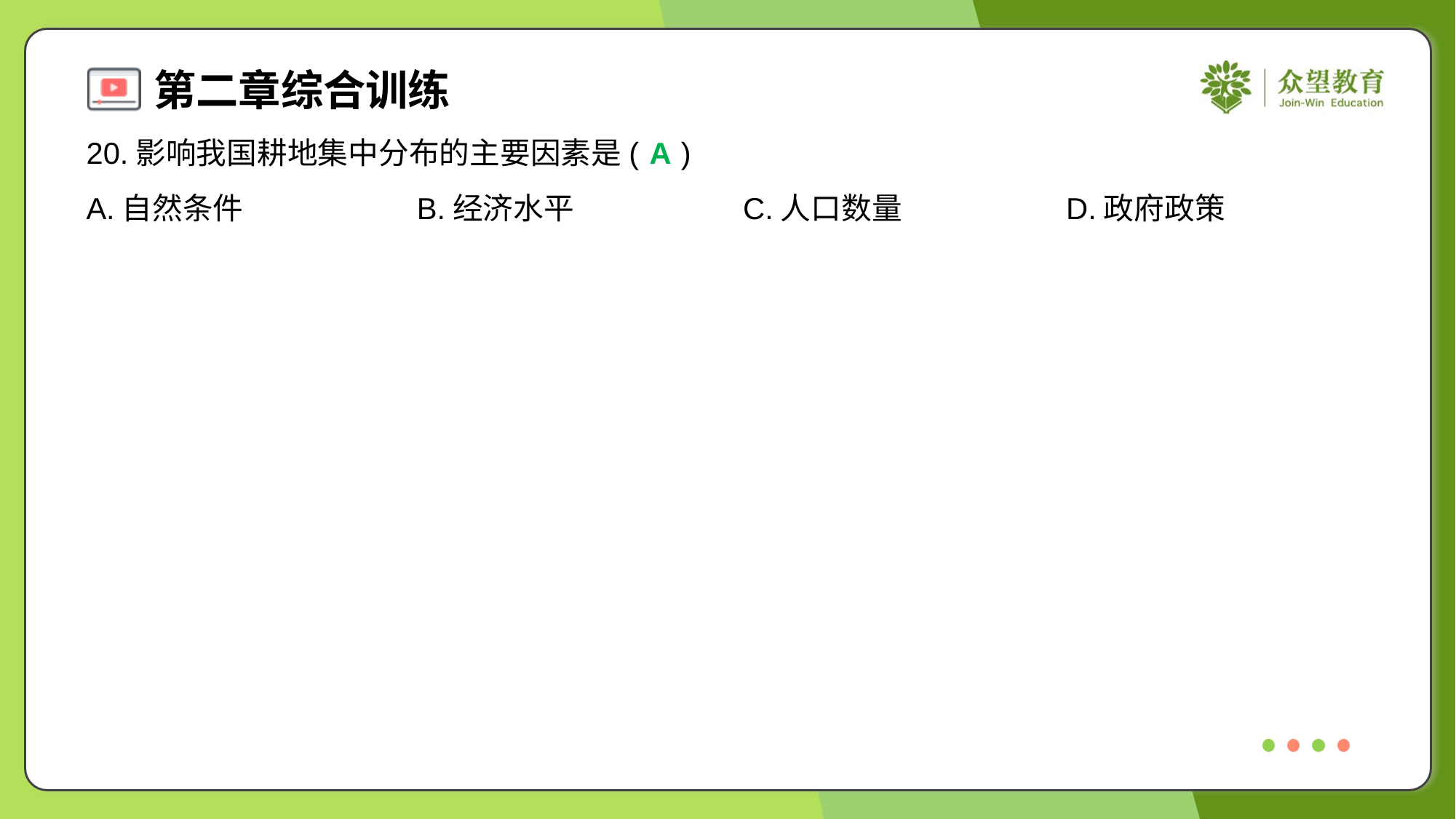

20.影响我国耕地集中分布的主要因素是(     )
A
A.自然条件	B.经济水平	C.人口数量	D.政府政策